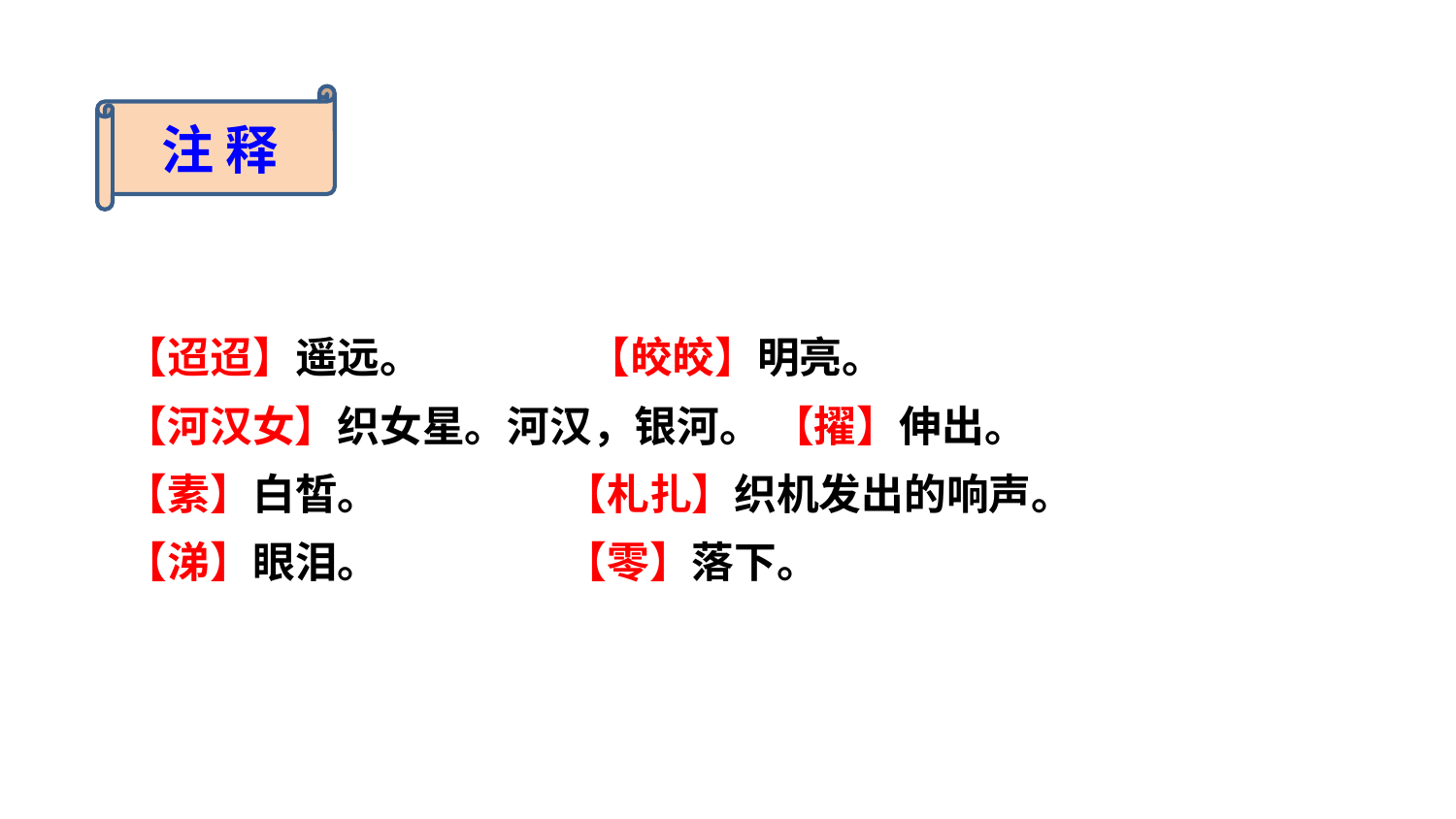

注 释
【迢迢】遥远。                 【皎皎】明亮。
【河汉女】织女星。河汉，银河。 【擢】伸出。
【素】白皙。                   【札扎】织机发出的响声。
【涕】眼泪。                   【零】落下。